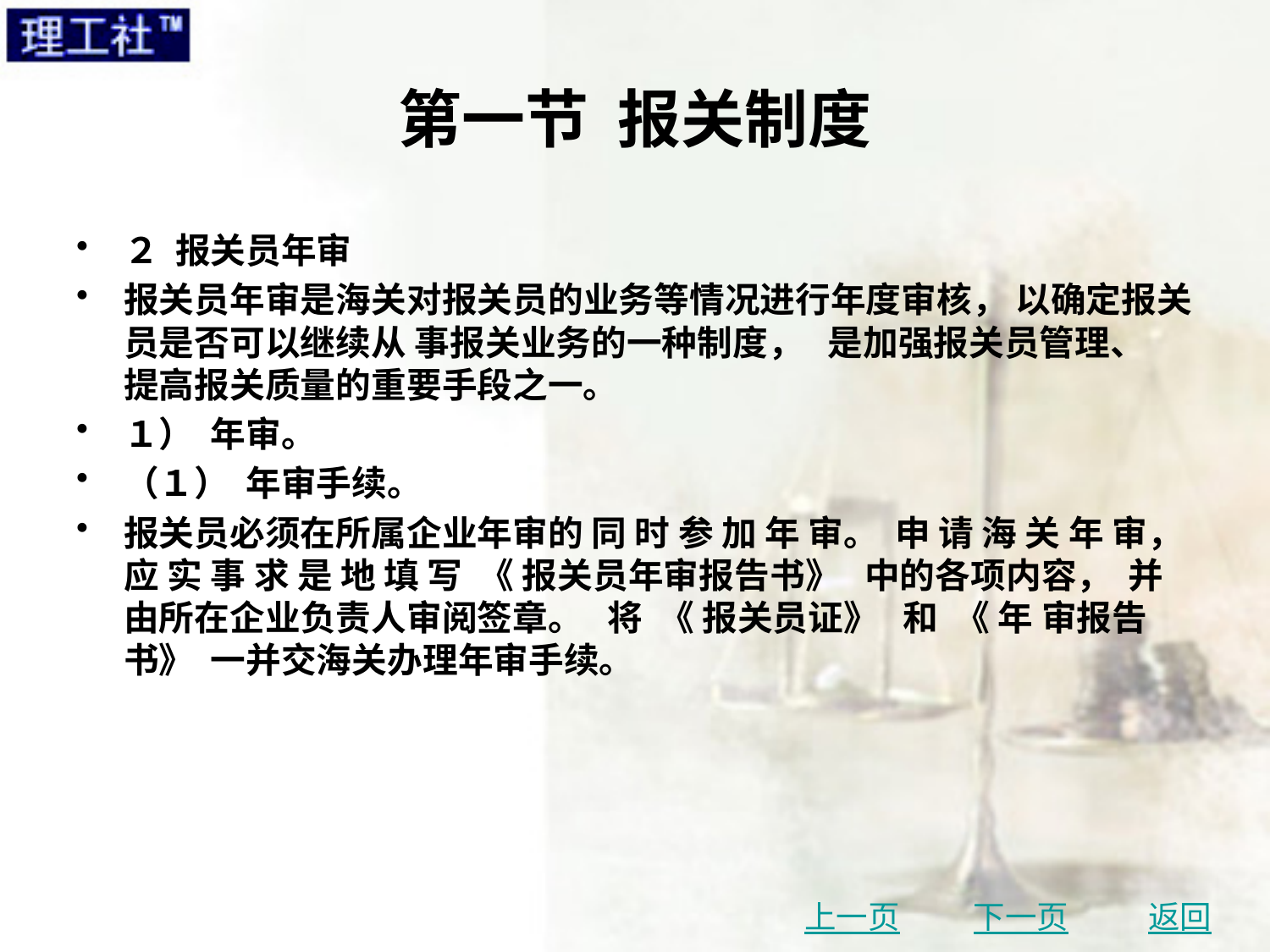

# 第一节  报关制度
２  报关员年审
报关员年审是海关对报关员的业务等情况进行年度审核， 以确定报关员是否可以继续从 事报关业务的一种制度，   是加强报关员管理、  提高报关质量的重要手段之一。
１）  年审。
（１）  年审手续。
报关员必须在所属企业年审的 同 时 参 加 年 审。  申 请 海 关 年 审，  应 实 事 求 是 地 填 写  《 报关员年审报告书》   中的各项内容，  并由所在企业负责人审阅签章。   将  《 报关员证》   和  《 年 审报告书》  一并交海关办理年审手续。

上一页
下一页
返回